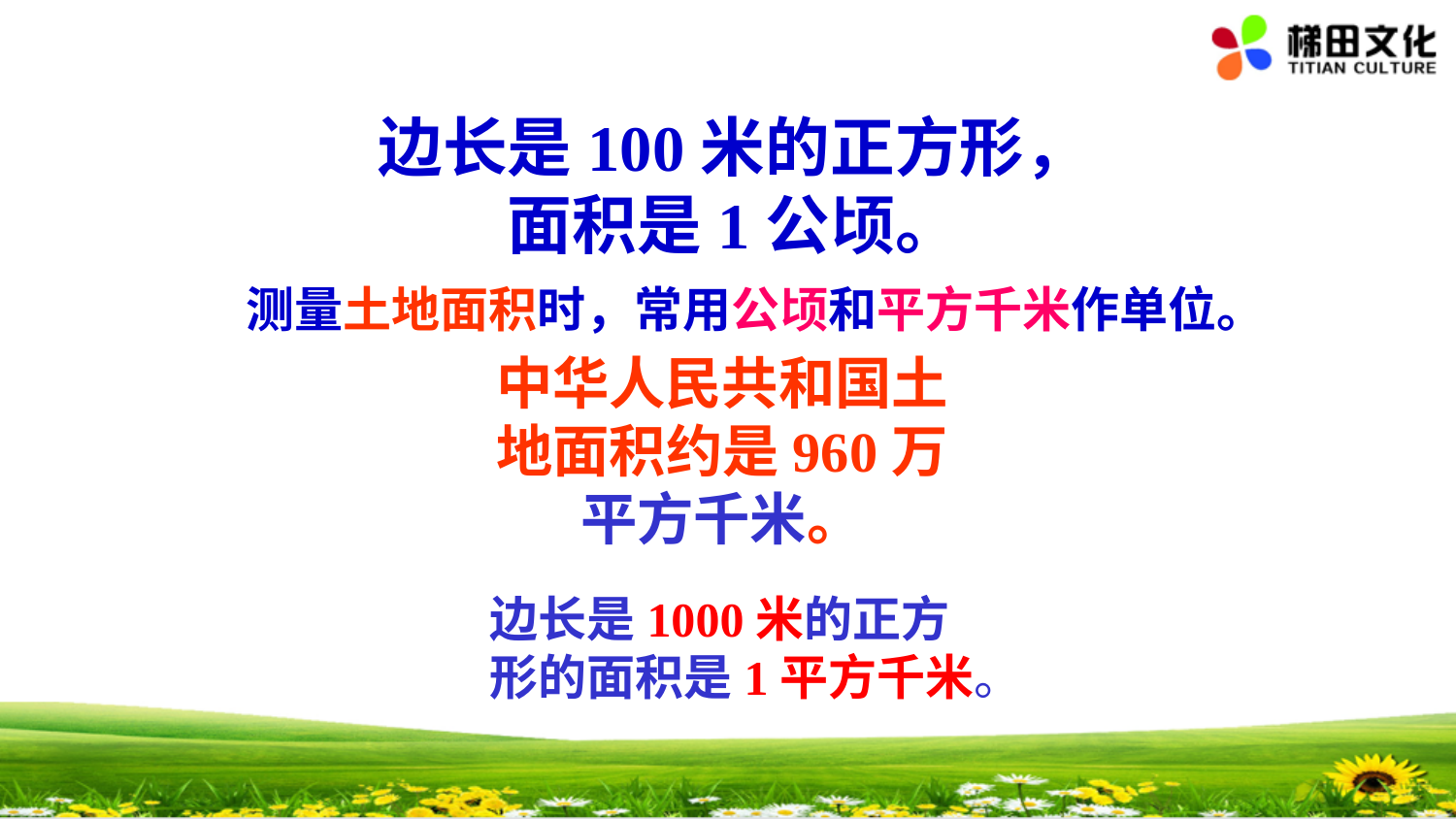

边长是100米的正方形，
面积是1公顷。
测量土地面积时，常用公顷和平方千米作单位。
中华人民共和国土
地面积约是960万
平方千米。
边长是1000米的正方
形的面积是1平方千米。